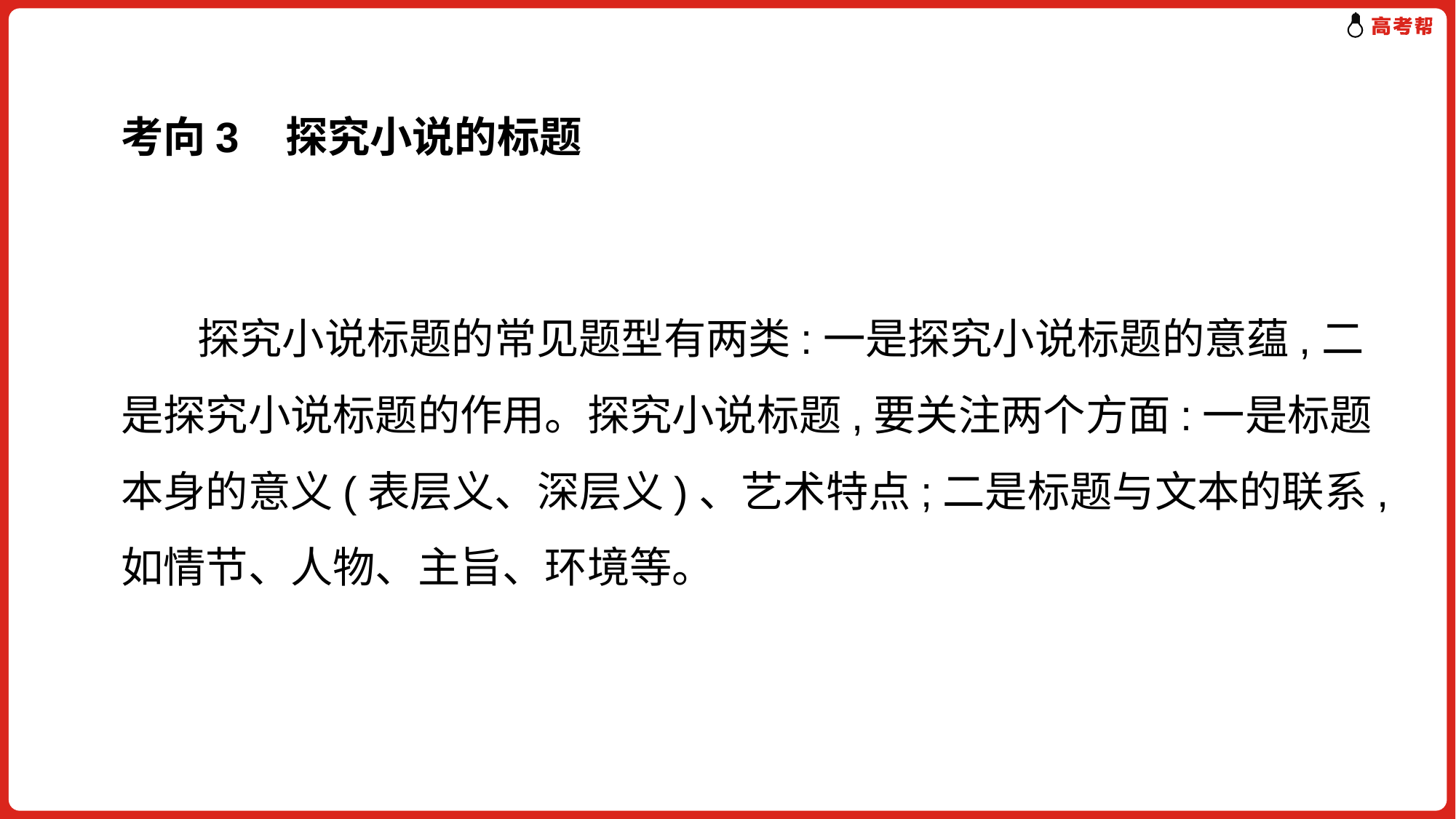

考向3   探究小说的标题
       探究小说标题的常见题型有两类:一是探究小说标题的意蕴,二是探究小说标题的作用。探究小说标题,要关注两个方面:一是标题本身的意义(表层义、深层义)、艺术特点;二是标题与文本的联系,如情节、人物、主旨、环境等。